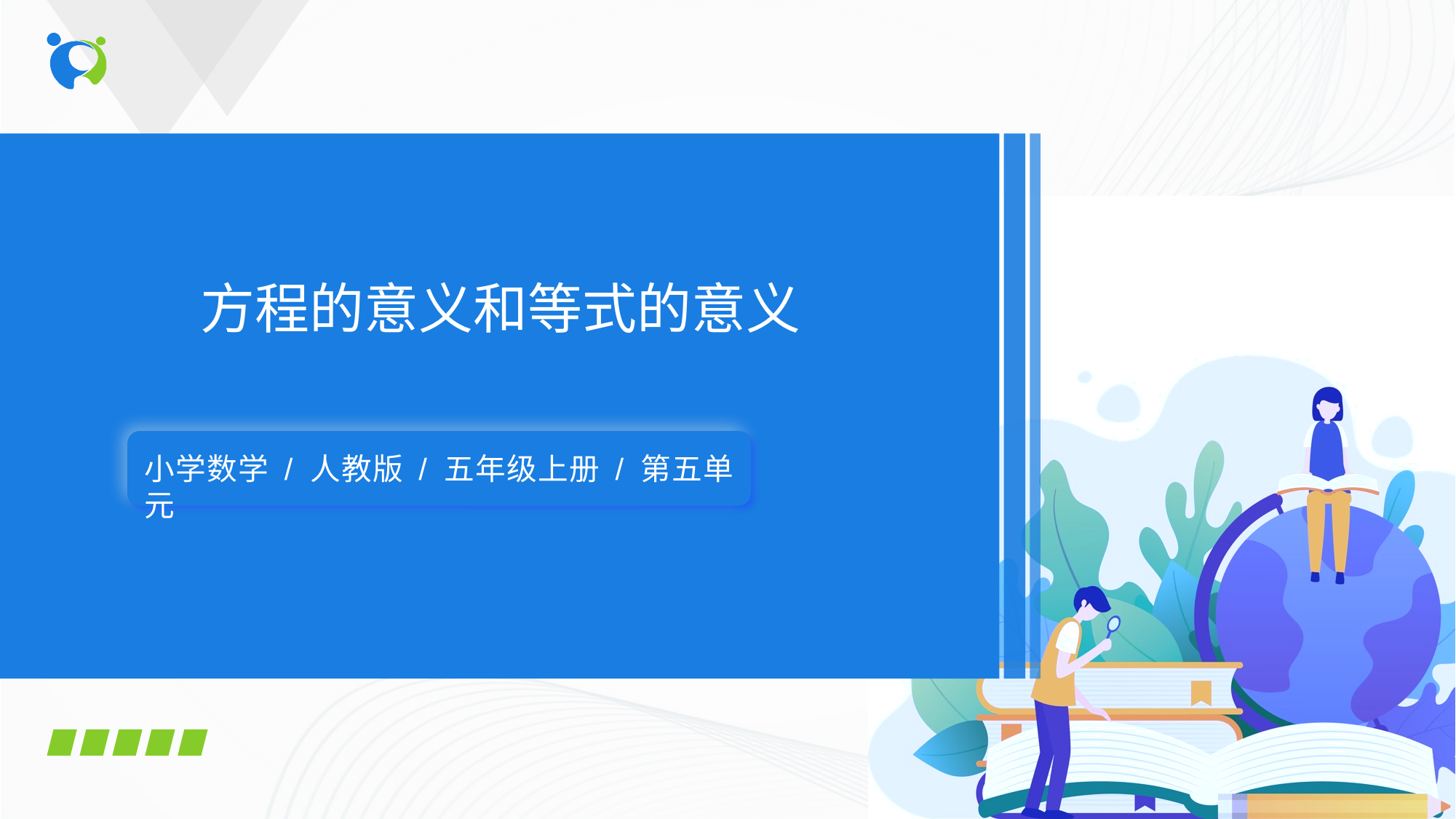

方程的意义和等式的意义

小学数学 / 人教版 / 五年级上册 / 第五单元